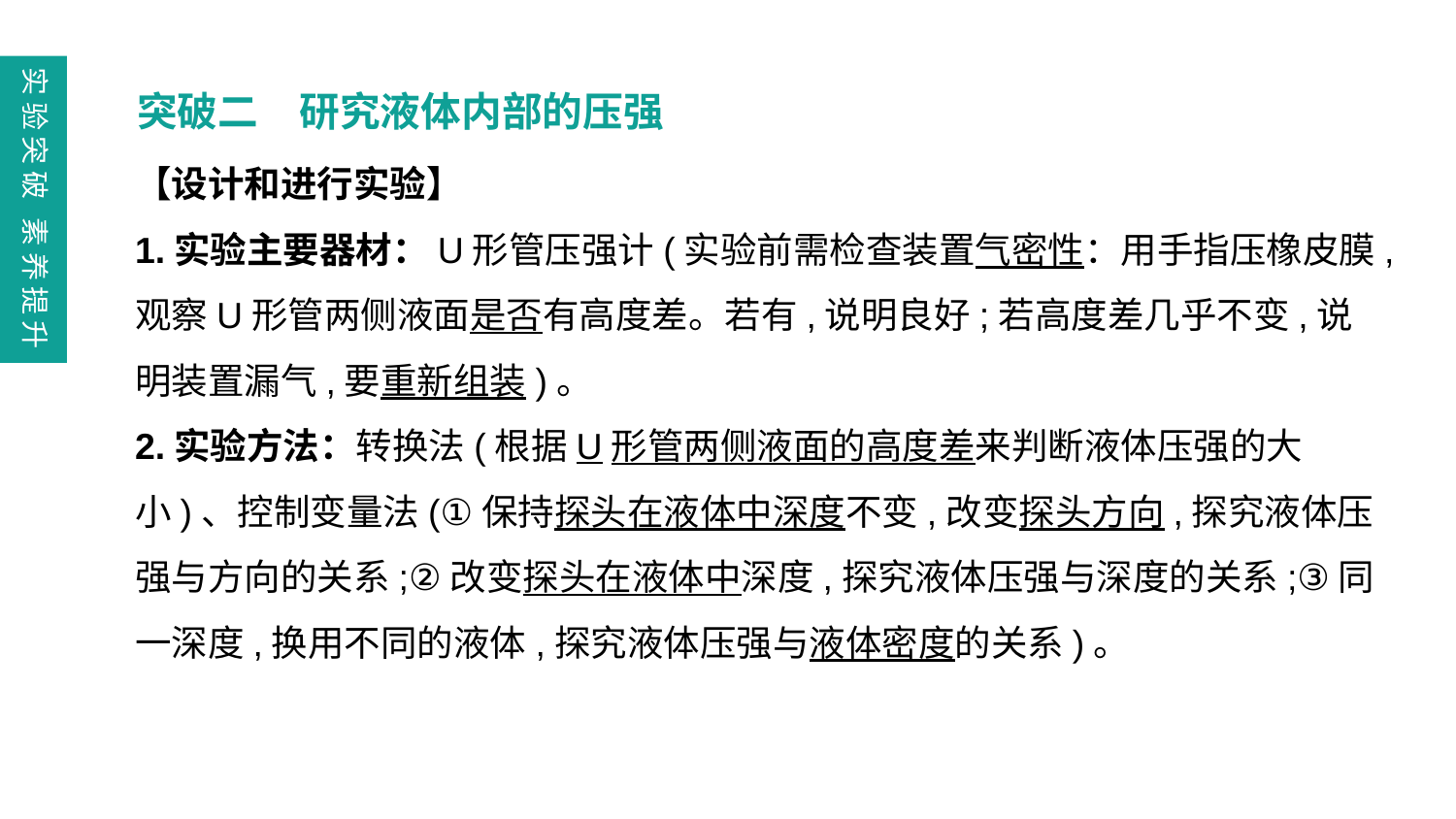

实验突破 素养提升
突破二　研究液体内部的压强
【设计和进行实验】
1.实验主要器材：U形管压强计(实验前需检查装置气密性：用手指压橡皮膜,观察U形管两侧液面是否有高度差。若有,说明良好;若高度差几乎不变,说明装置漏气,要重新组装)。
2.实验方法：转换法(根据U形管两侧液面的高度差来判断液体压强的大小)、控制变量法(①保持探头在液体中深度不变,改变探头方向,探究液体压强与方向的关系;②改变探头在液体中深度,探究液体压强与深度的关系;③同一深度,换用不同的液体,探究液体压强与液体密度的关系)。